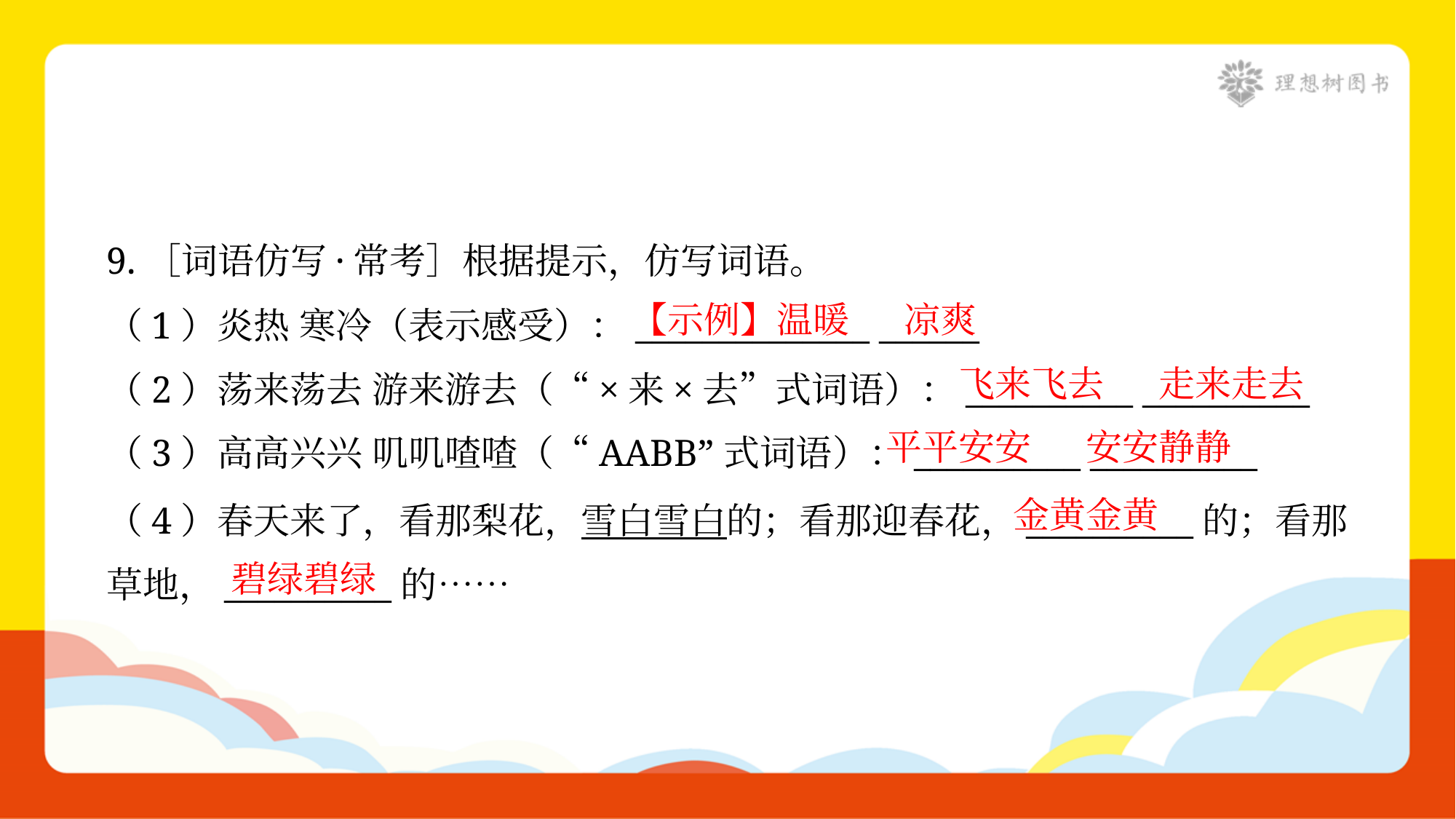

9.［词语仿写·常考］根据提示，仿写词语。
【示例】温暖
凉爽
（1）炎热 寒冷（表示感受）：______________ ______
飞来飞去
走来走去
（2）荡来荡去 游来游去（“×来×去”式词语）：__________ __________
平平安安
安安静静
（3）高高兴兴 叽叽喳喳（“AABB”式词语）：__________ __________
金黄金黄
（4）春天来了，看那梨花，雪白雪白的；看那迎春花，__________的；看那
草地，__________的……
碧绿碧绿